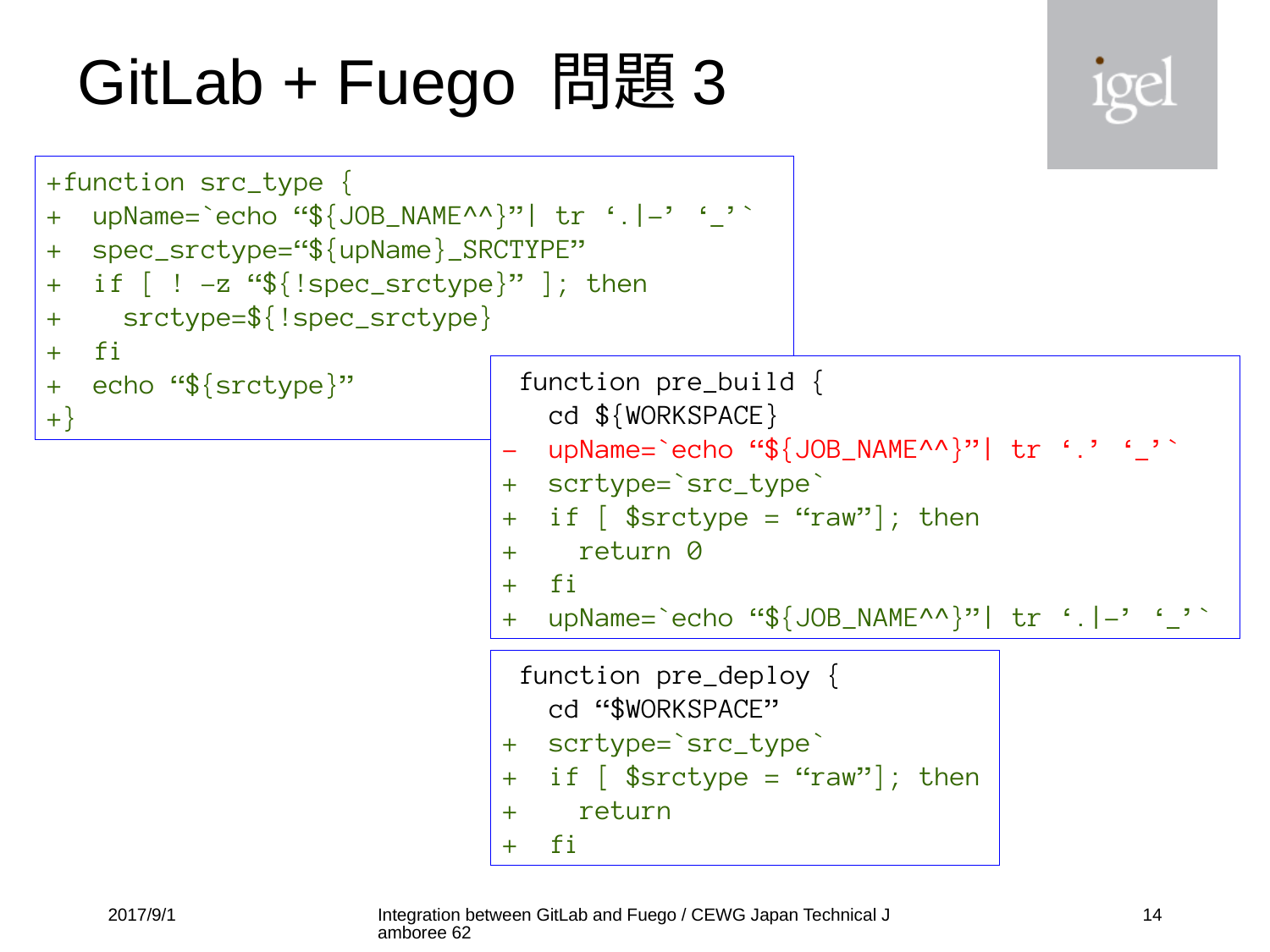

# GitLab + Fuego 問題3
+function src_type {
+  upName=`echo “${JOB_NAME^^}”| tr ‘.|-’ ‘_’`
+  spec_srctype=“${upName}_SRCTYPE”
+  if [ ! –z “${!spec_srctype}” ]; then
+    srctype=${!spec_srctype}
+  fi
+  echo “${srctype}”
+}
 function pre_build {
   cd ${WORKSPACE}
-  upName=`echo “${JOB_NAME^^}”| tr ‘.’ ‘_’`
+  scrtype=`src_type`
+  if [ $srctype = “raw”]; then
+    return 0
+  fi
+  upName=`echo “${JOB_NAME^^}”| tr ‘.|-’ ‘_’`
 function pre_deploy {
   cd “$WORKSPACE”
+  scrtype=`src_type`
+  if [ $srctype = “raw”]; then
+    return
+  fi
2017/9/1
Integration between GitLab and Fuego / CEWG Japan Technical Jamboree 62
14